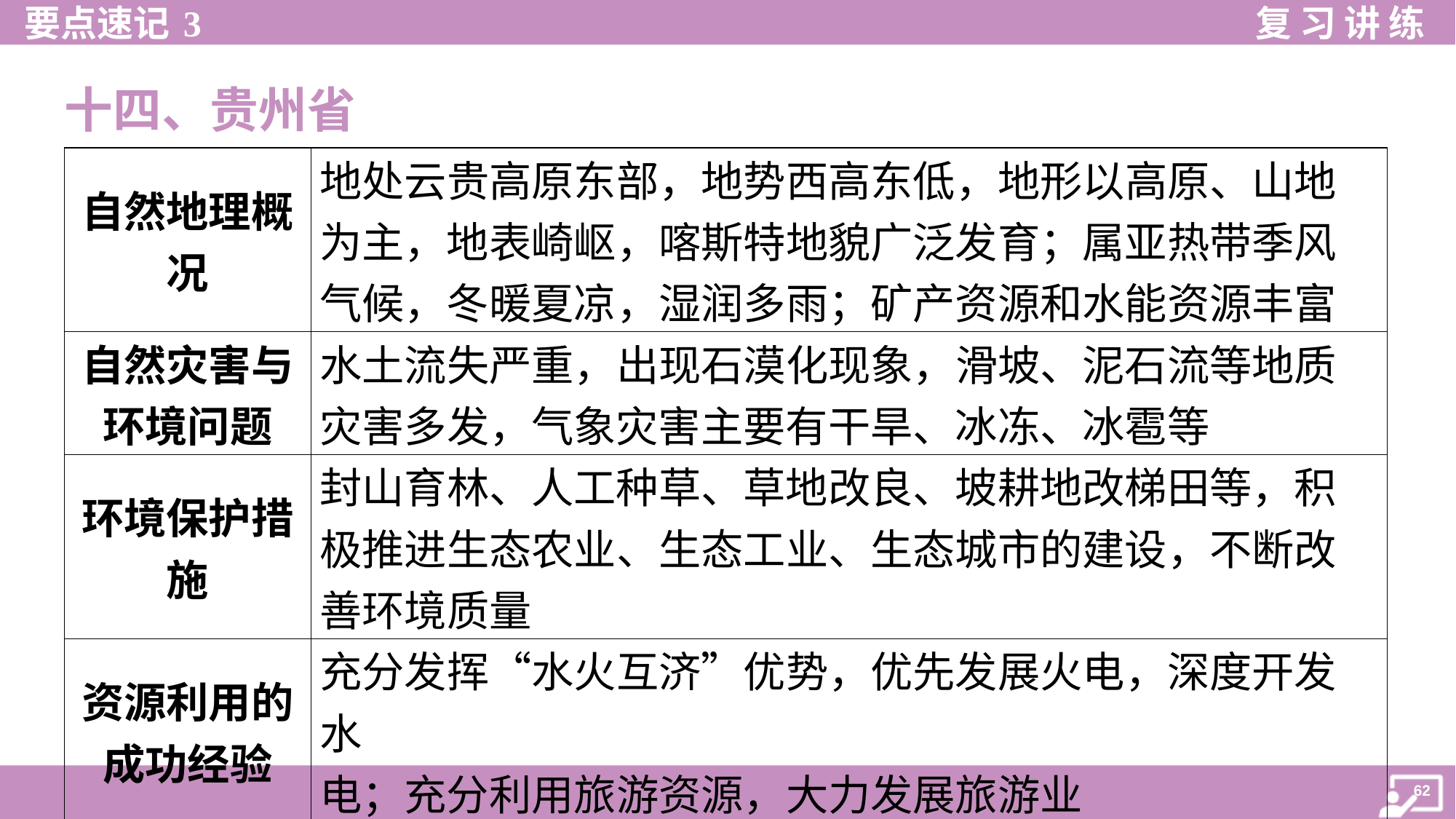

十四、贵州省
| 自然地理概 况 | 地处云贵高原东部，地势西高东低，地形以高原、山地 为主，地表崎岖，喀斯特地貌广泛发育；属亚热带季风 气候，冬暖夏凉，湿润多雨；矿产资源和水能资源丰富 |
| --- | --- |
| 自然灾害与 环境问题 | 水土流失严重，出现石漠化现象，滑坡、泥石流等地质 灾害多发，气象灾害主要有干旱、冰冻、冰雹等 |
| 环境保护措 施 | 封山育林、人工种草、草地改良、坡耕地改梯田等，积 极推进生态农业、生态工业、生态城市的建设，不断改 善环境质量 |
| 资源利用的 成功经验 | 充分发挥“水火互济”优势，优先发展火电，深度开发水 电；充分利用旅游资源，大力发展旅游业 |